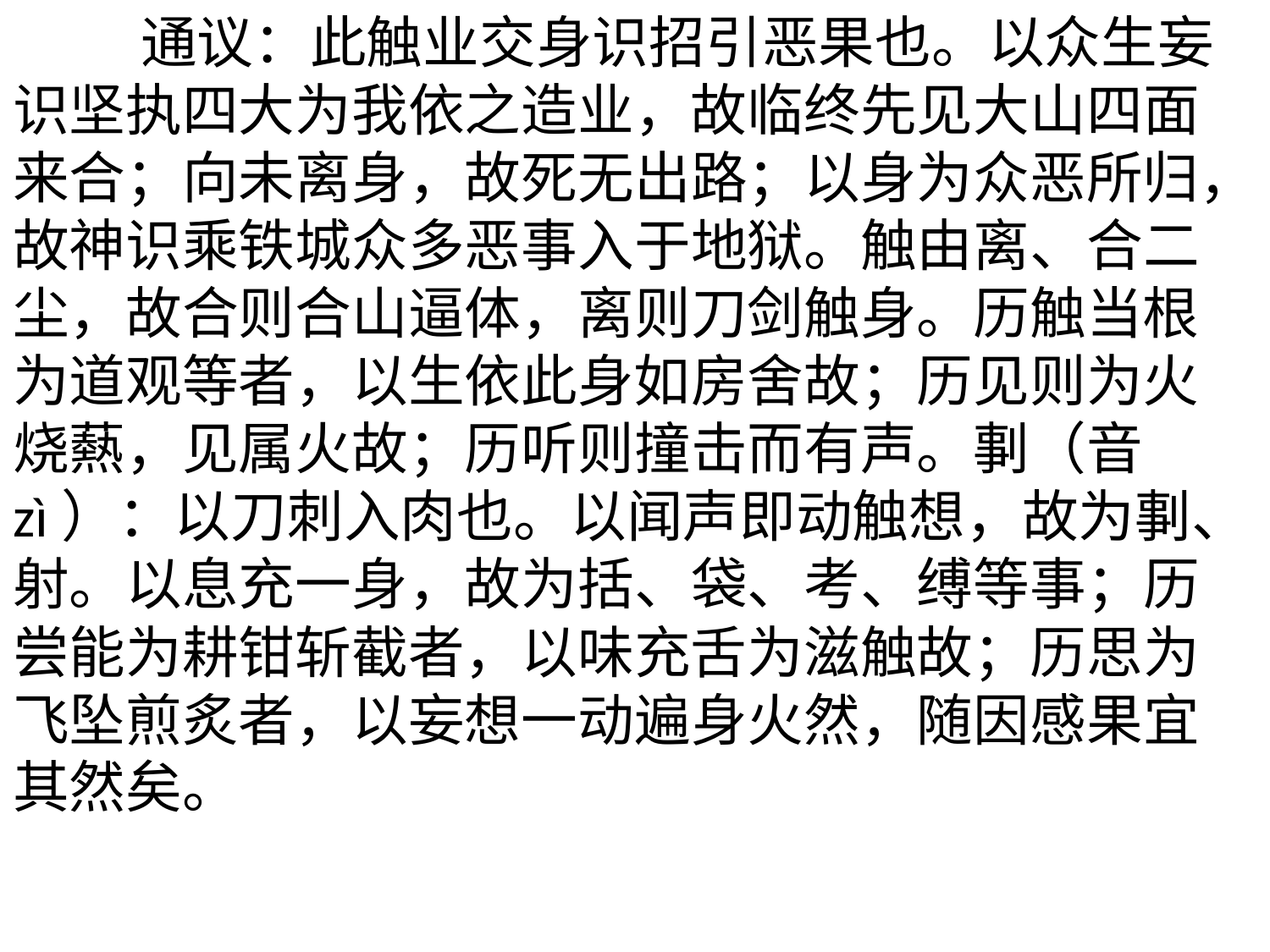

通议：此触业交身识招引恶果也。以众生妄识坚执四大为我依之造业，故临终先见大山四面来合；向未离身，故死无出路；以身为众恶所归，故神识乘铁城众多恶事入于地狱。触由离、合二尘，故合则合山逼体，离则刀剑触身。历触当根为道观等者，以生依此身如房舍故；历见则为火烧爇，见属火故；历听则撞击而有声。剚（音zì）：以刀刺入肉也。以闻声即动触想，故为剚、射。以息充一身，故为括、袋、考、缚等事；历尝能为耕钳斩截者，以味充舌为滋触故；历思为飞坠煎炙者，以妄想一动遍身火然，随因感果宜其然矣。